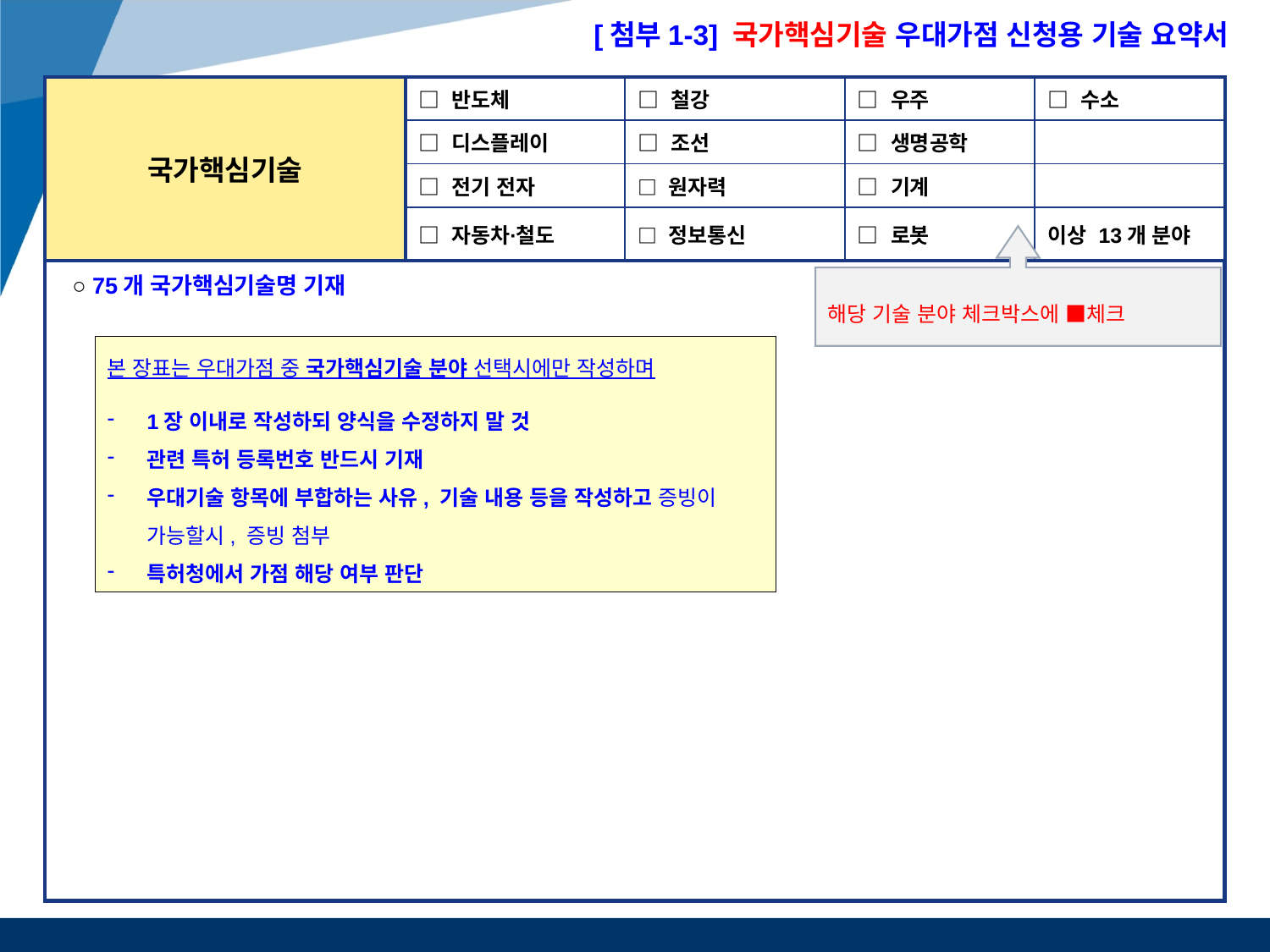

[첨부1-3] 국가핵심기술 우대가점 신청용 기술 요약서
| 국가핵심기술 | □ 반도체 | □ 철강 | □ 우주 | □ 수소 |
| --- | --- | --- | --- | --- |
|  | □ 디스플레이 | □ 조선 | □ 생명공학 |  |
|  | □ 전기 전자 | □ 원자력 | □ 기계 |  |
|  | □ 자동차∙철도 | □ 정보통신 | □ 로봇 | 이상 13개 분야 |
해당 기술 분야 체크박스에 ■체크
○ 75개 국가핵심기술명 기재
본 장표는 우대가점 중 국가핵심기술 분야 선택시에만 작성하며

1장 이내로 작성하되 양식을 수정하지 말 것
관련 특허 등록번호 반드시 기재
우대기술 항목에 부합하는 사유, 기술 내용 등을 작성하고 증빙이 가능할시, 증빙 첨부
특허청에서 가점 해당 여부 판단